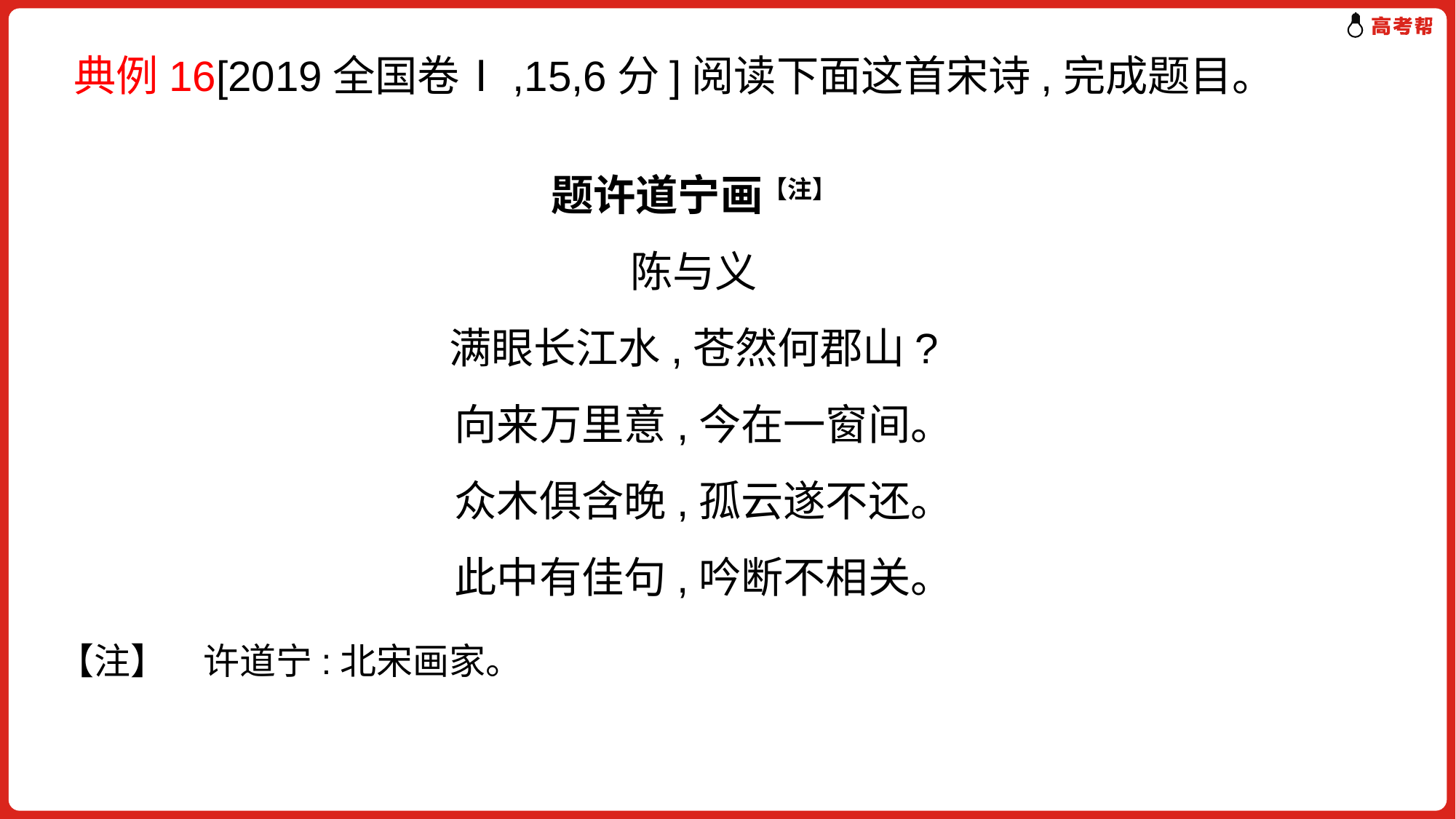

典例16[2019全国卷Ⅰ,15,6分]阅读下面这首宋诗,完成题目。
题许道宁画【注】
陈与义
满眼长江水,苍然何郡山?
 向来万里意,今在一窗间。
 众木俱含晚,孤云遂不还。
 此中有佳句,吟断不相关。
【注】　许道宁:北宋画家。